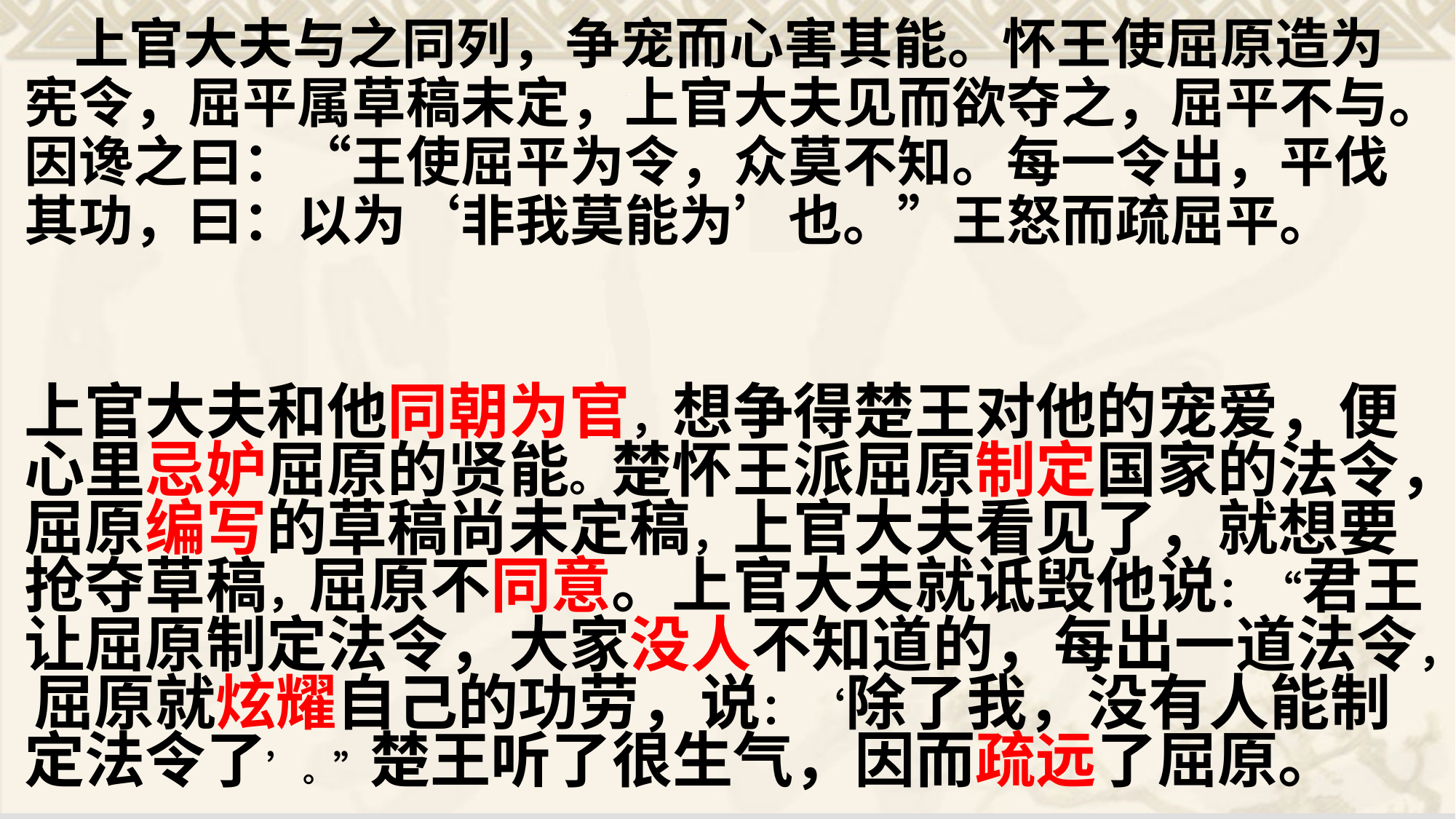

上官大夫与之同列，争宠而心害其能。怀王使屈原造为宪令，屈平属草稿未定，上官大夫见而欲夺之，屈平不与。因谗之曰：“王使屈平为令，众莫不知。每一令出，平伐其功，曰：以为‘非我莫能为’也。”王怒而疏屈平。

上官大夫和他同朝为官，想争得楚王对他的宠爱，便心里忌妒屈原的贤能。楚怀王派屈原制定国家的法令，屈原编写的草稿尚未定稿，上官大夫看见了，就想要抢夺草稿，屈原不同意。上官大夫就诋毁他说：“君王让屈原制定法令，大家没人不知道的，每出一道法令， 屈原就炫耀自己的功劳，说：‘除了我，没有人能制定法令了’。”楚王听了很生气，因而疏远了屈原。